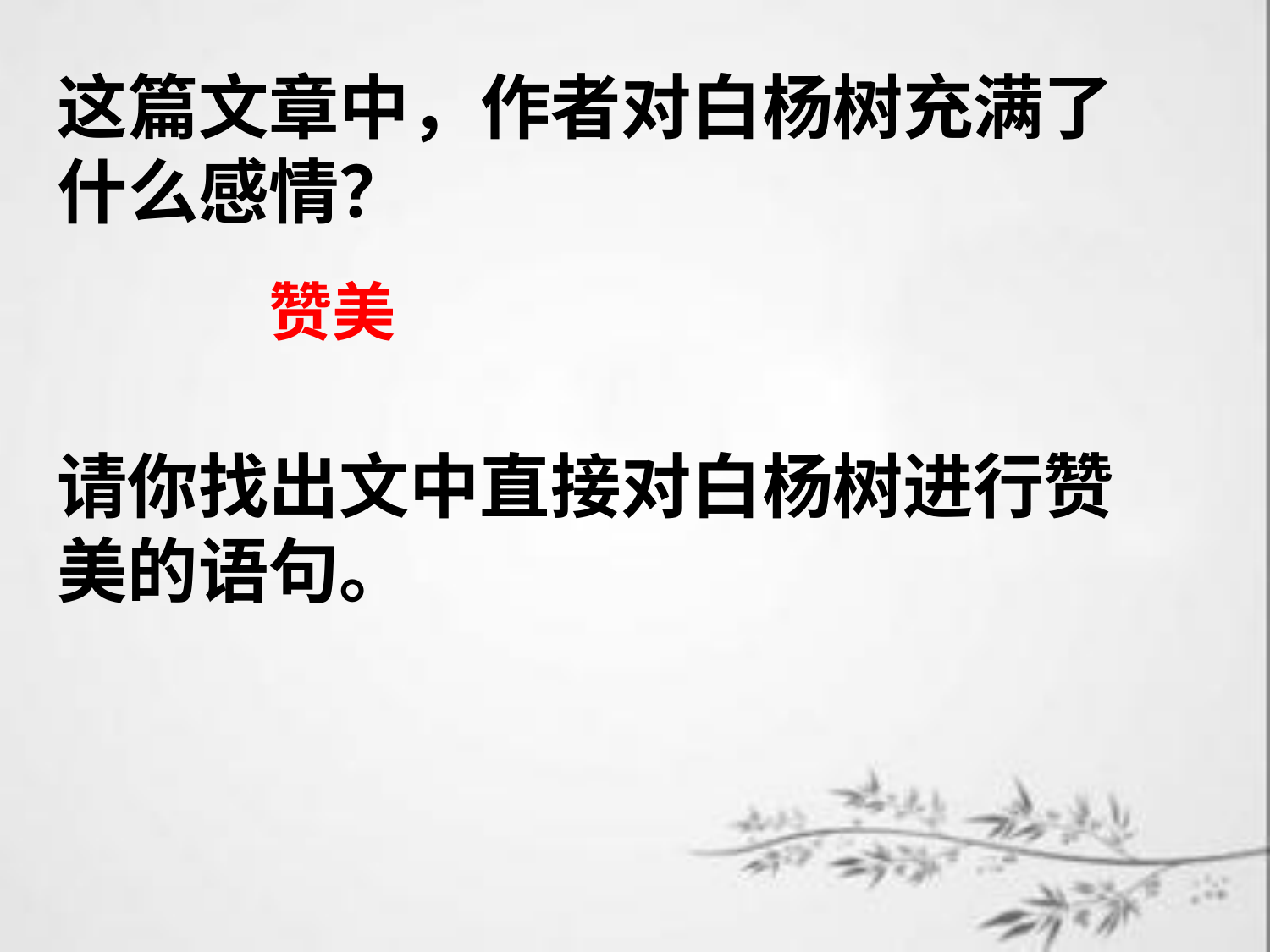

这篇文章中，作者对白杨树充满了什么感情？
赞美
请你找出文中直接对白杨树进行赞美的语句。